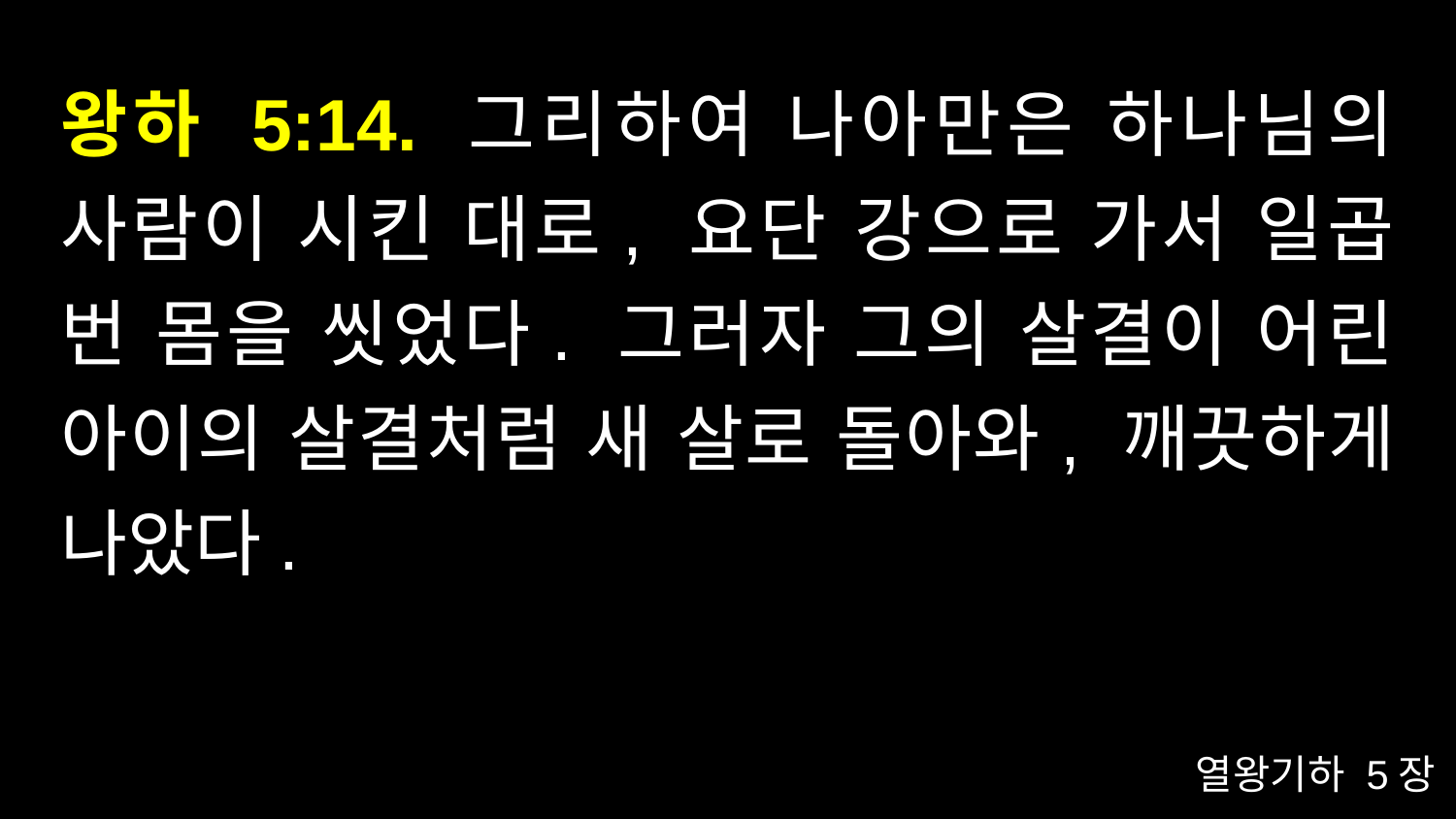

# 왕하 5:14. 그리하여 나아만은 하나님의 사람이 시킨 대로, 요단 강으로 가서 일곱 번 몸을 씻었다. 그러자 그의 살결이 어린 아이의 살결처럼 새 살로 돌아와, 깨끗하게 나았다.
열왕기하 5장